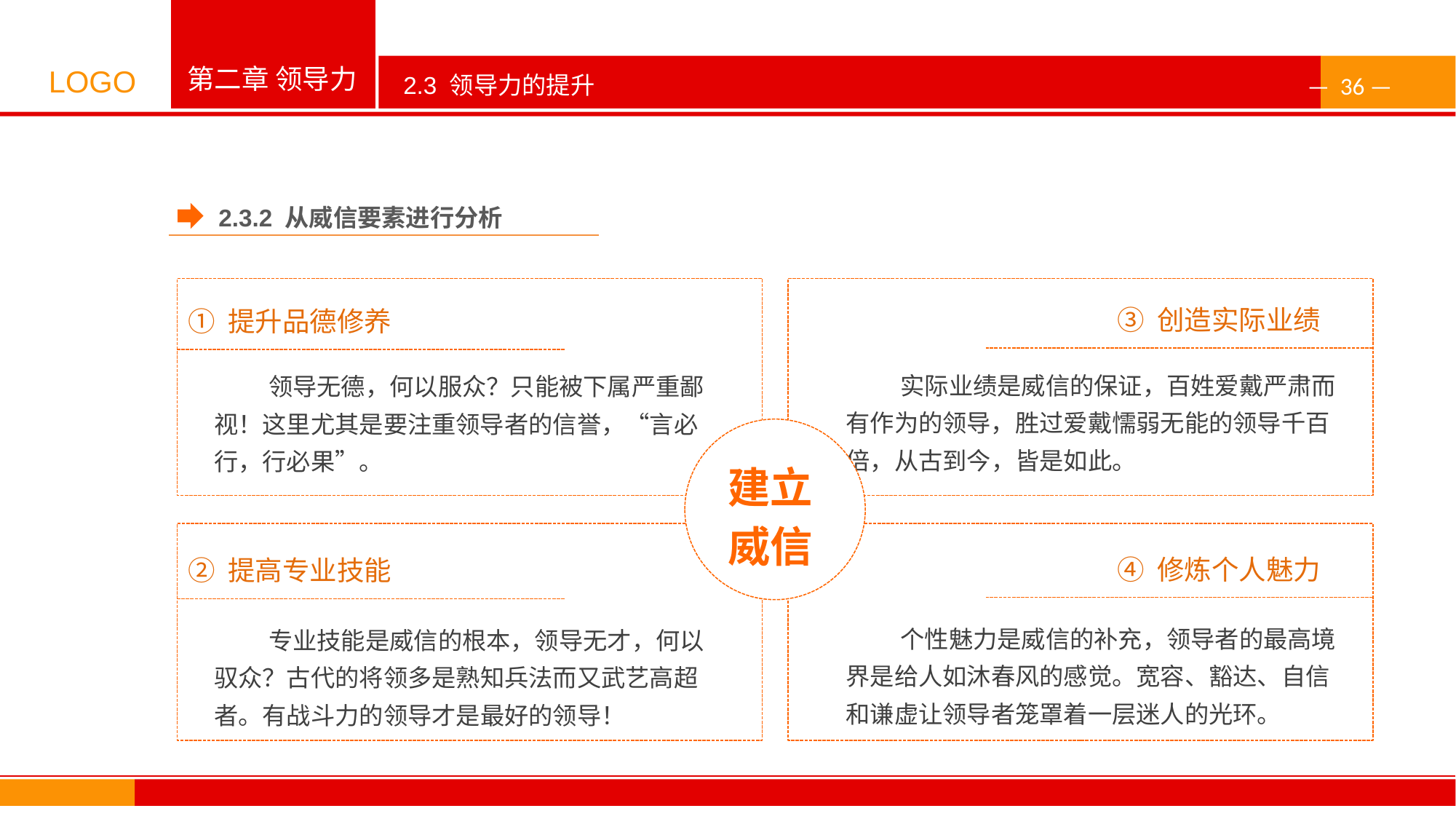

2.3.2 从威信要素进行分析

③ 创造实际业绩
实际业绩是威信的保证，百姓爱戴严肃而有作为的领导，胜过爱戴懦弱无能的领导千百倍，从古到今，皆是如此。

① 提升品德修养
领导无德，何以服众？只能被下属严重鄙视！这里尤其是要注重领导者的信誉，“言必行，行必果”。

建立
威信

② 提高专业技能
专业技能是威信的根本，领导无才，何以驭众？古代的将领多是熟知兵法而又武艺高超者。有战斗力的领导才是最好的领导！

④ 修炼个人魅力
个性魅力是威信的补充，领导者的最高境界是给人如沐春风的感觉。宽容、豁达、自信和谦虚让领导者笼罩着一层迷人的光环。